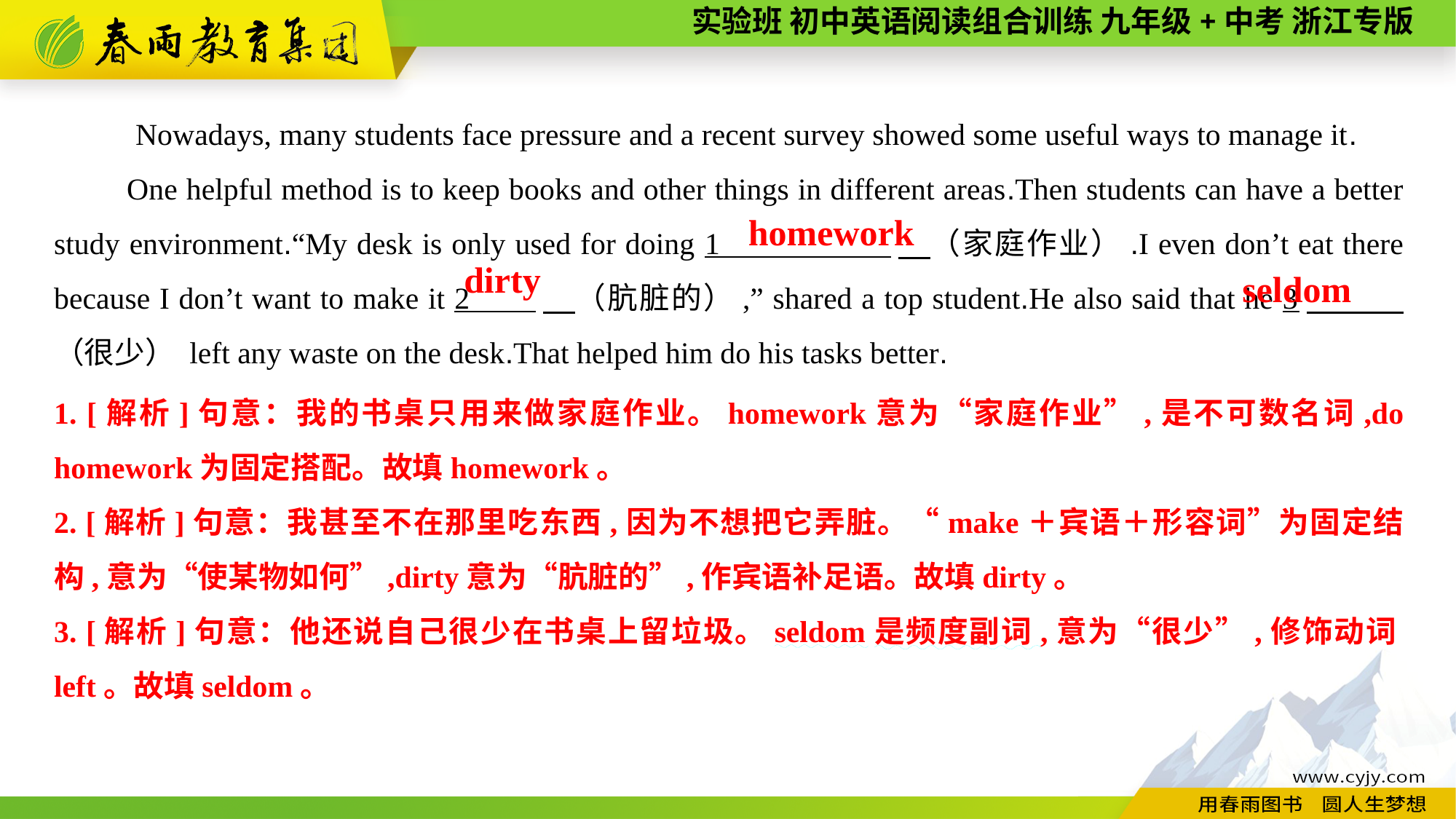

Nowadays, many students face pressure and a recent survey showed some useful ways to manage it.
One helpful method is to keep books and other things in different areas.Then students can have a better study environment.“My desk is only used for doing 1                  　（家庭作业）.I even don’t eat there because I don’t want to make it 2       　（肮脏的）,” shared a top student.He also said that he 3　         （很少） left any waste on the desk.That helped him do his tasks better.
homework
dirty
seldom
1. [解析]句意：我的书桌只用来做家庭作业。homework意为“家庭作业”,是不可数名词,do homework为固定搭配。故填homework。
2. [解析]句意：我甚至不在那里吃东西,因为不想把它弄脏。“make＋宾语＋形容词”为固定结构,意为“使某物如何”,dirty意为“肮脏的”,作宾语补足语。故填dirty。
3. [解析]句意：他还说自己很少在书桌上留垃圾。seldom是频度副词,意为“很少”,修饰动词left。故填seldom。